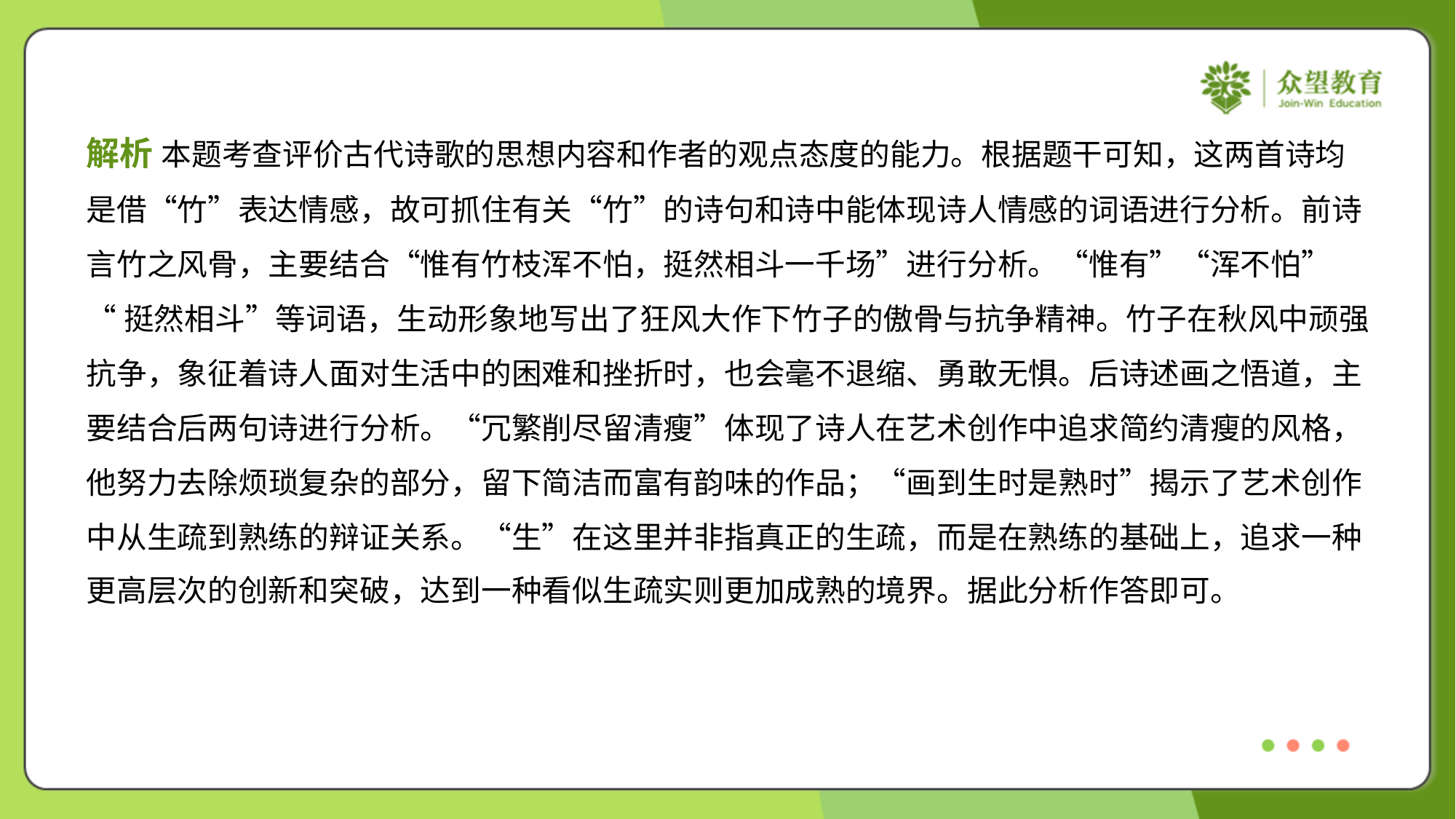

解析 本题考查评价古代诗歌的思想内容和作者的观点态度的能力。根据题干可知，这两首诗均
是借“竹”表达情感，故可抓住有关“竹”的诗句和诗中能体现诗人情感的词语进行分析。前诗
言竹之风骨，主要结合“惟有竹枝浑不怕，挺然相斗一千场”进行分析。“惟有”“浑不怕”
“挺然相斗”等词语，生动形象地写出了狂风大作下竹子的傲骨与抗争精神。竹子在秋风中顽强
抗争，象征着诗人面对生活中的困难和挫折时，也会毫不退缩、勇敢无惧。后诗述画之悟道，主
要结合后两句诗进行分析。“冗繁削尽留清瘦”体现了诗人在艺术创作中追求简约清瘦的风格，
他努力去除烦琐复杂的部分，留下简洁而富有韵味的作品；“画到生时是熟时”揭示了艺术创作
中从生疏到熟练的辩证关系。“生”在这里并非指真正的生疏，而是在熟练的基础上，追求一种
更高层次的创新和突破，达到一种看似生疏实则更加成熟的境界。据此分析作答即可。